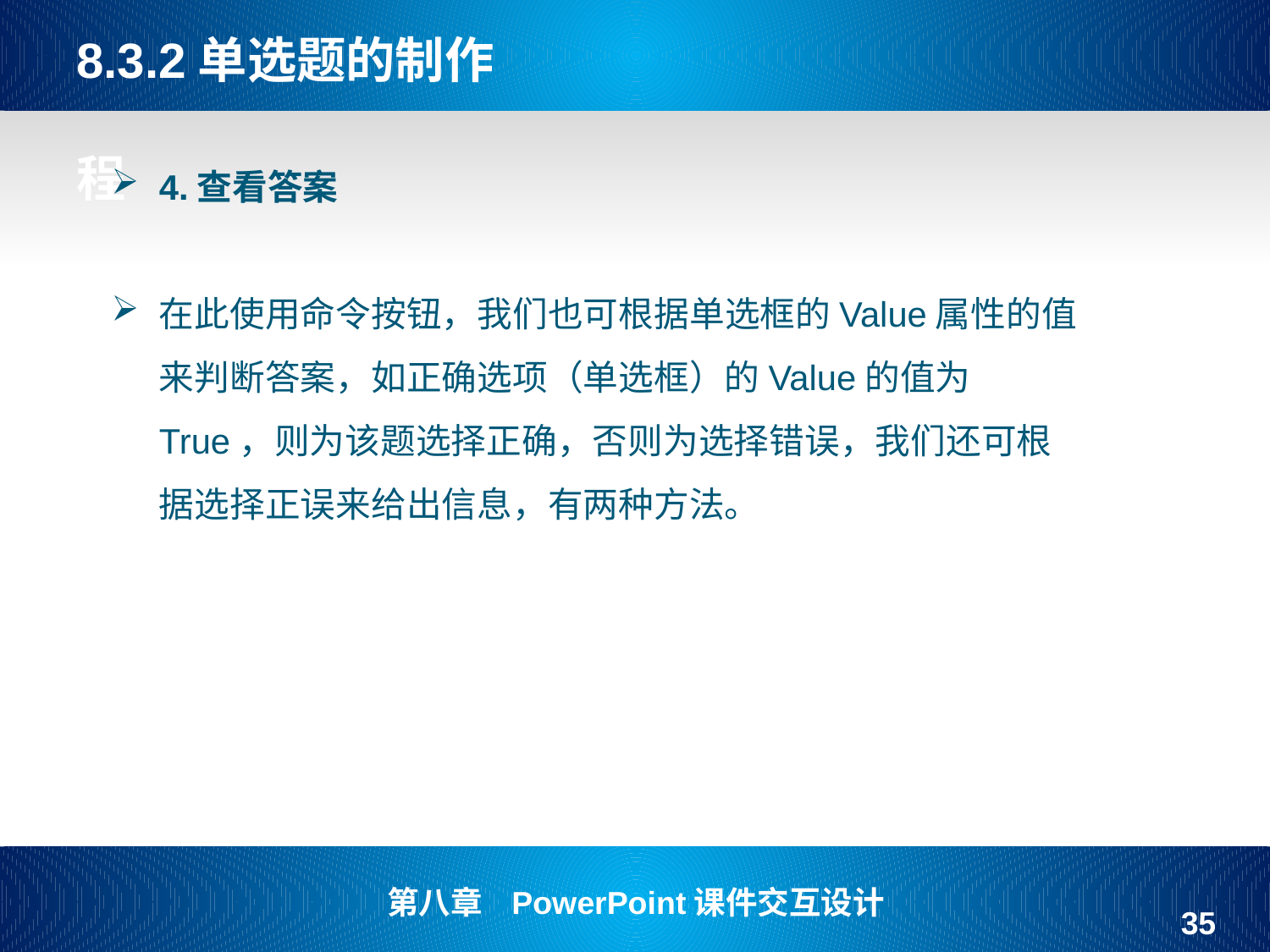

# 8.3.2单选题的制作   程
4.查看答案

在此使用命令按钮，我们也可根据单选框的Value属性的值来判断答案，如正确选项（单选框）的Value的值为True，则为该题选择正确，否则为选择错误，我们还可根据选择正误来给出信息，有两种方法。

35